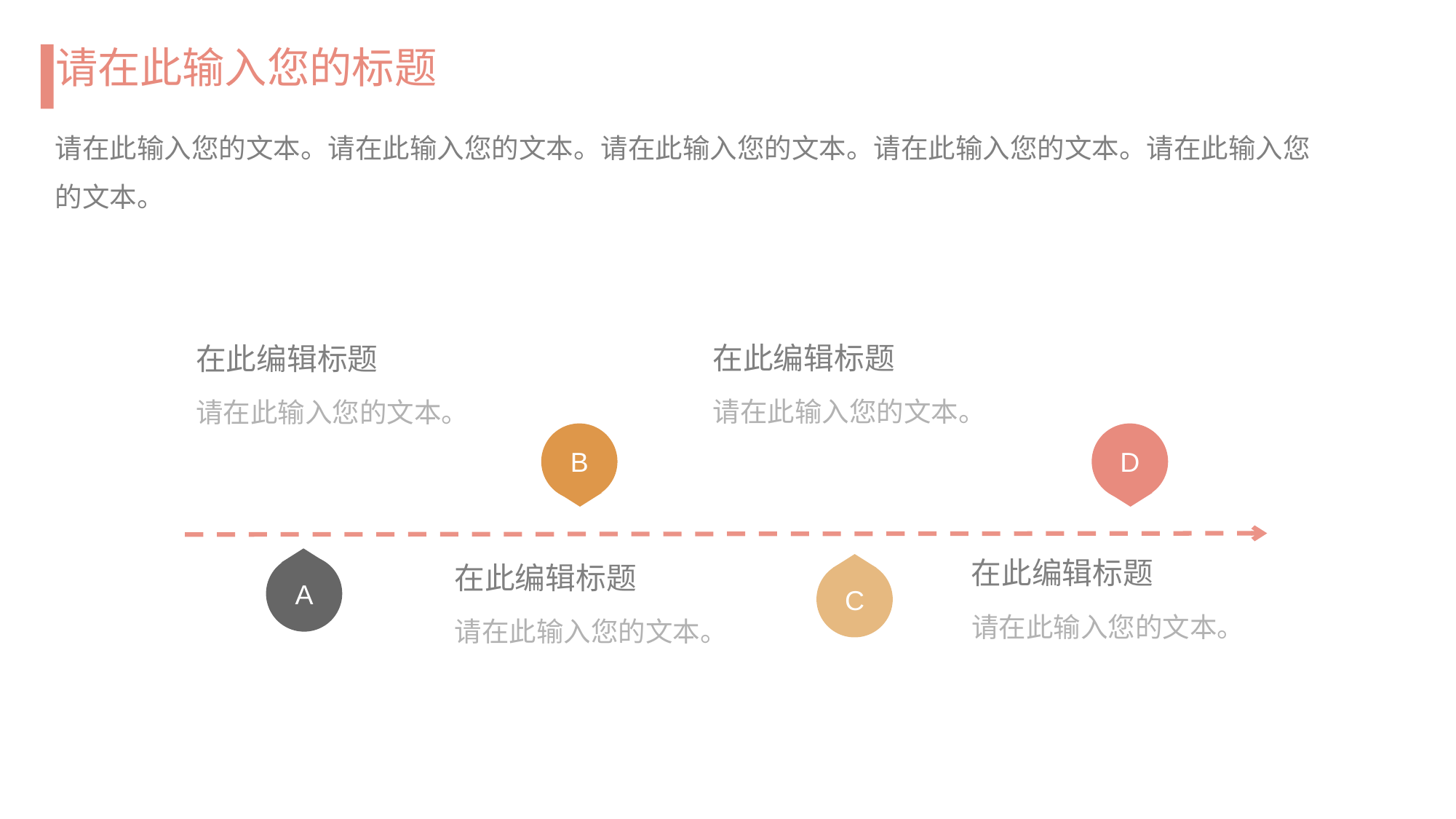

请在此输入您的标题
请在此输入您的文本。请在此输入您的文本。请在此输入您的文本。请在此输入您的文本。请在此输入您的文本。
在此编辑标题
在此编辑标题
请在此输入您的文本。
请在此输入您的文本。
B

D

A

在此编辑标题
在此编辑标题

C
请在此输入您的文本。
请在此输入您的文本。